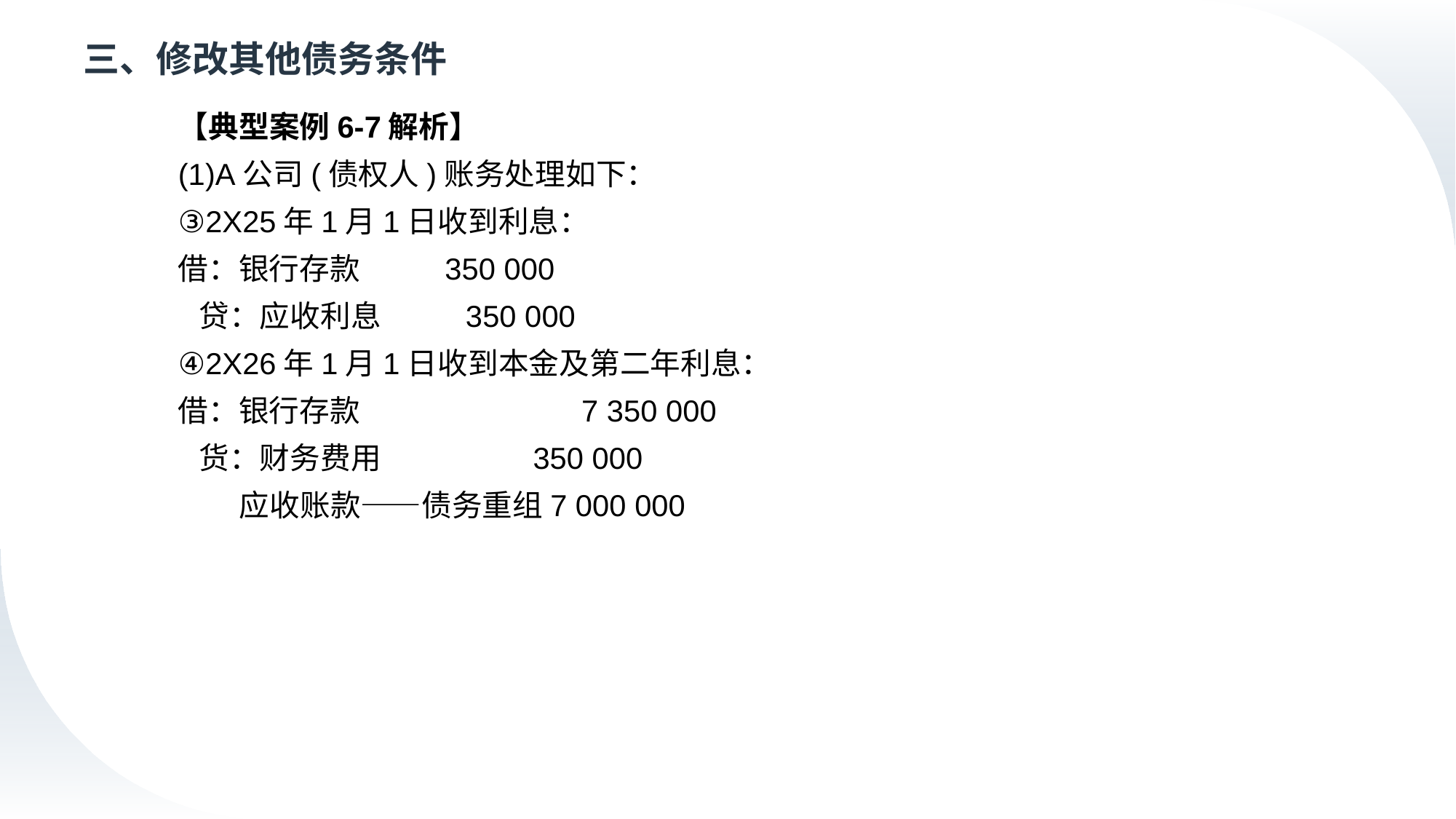

# 三、修改其他债务条件
【典型案例6-7解析】
(1)A公司(债权人)账务处理如下：
③2X25年1月1日收到利息：
借：银行存款	350 000
  贷：应收利息	  350 000
④2X26年1月1日收到本金及第二年利息：
借：银行存款		   7 350 000
  货：财务费用	            350 000
        应收账款——债务重组7 000 000